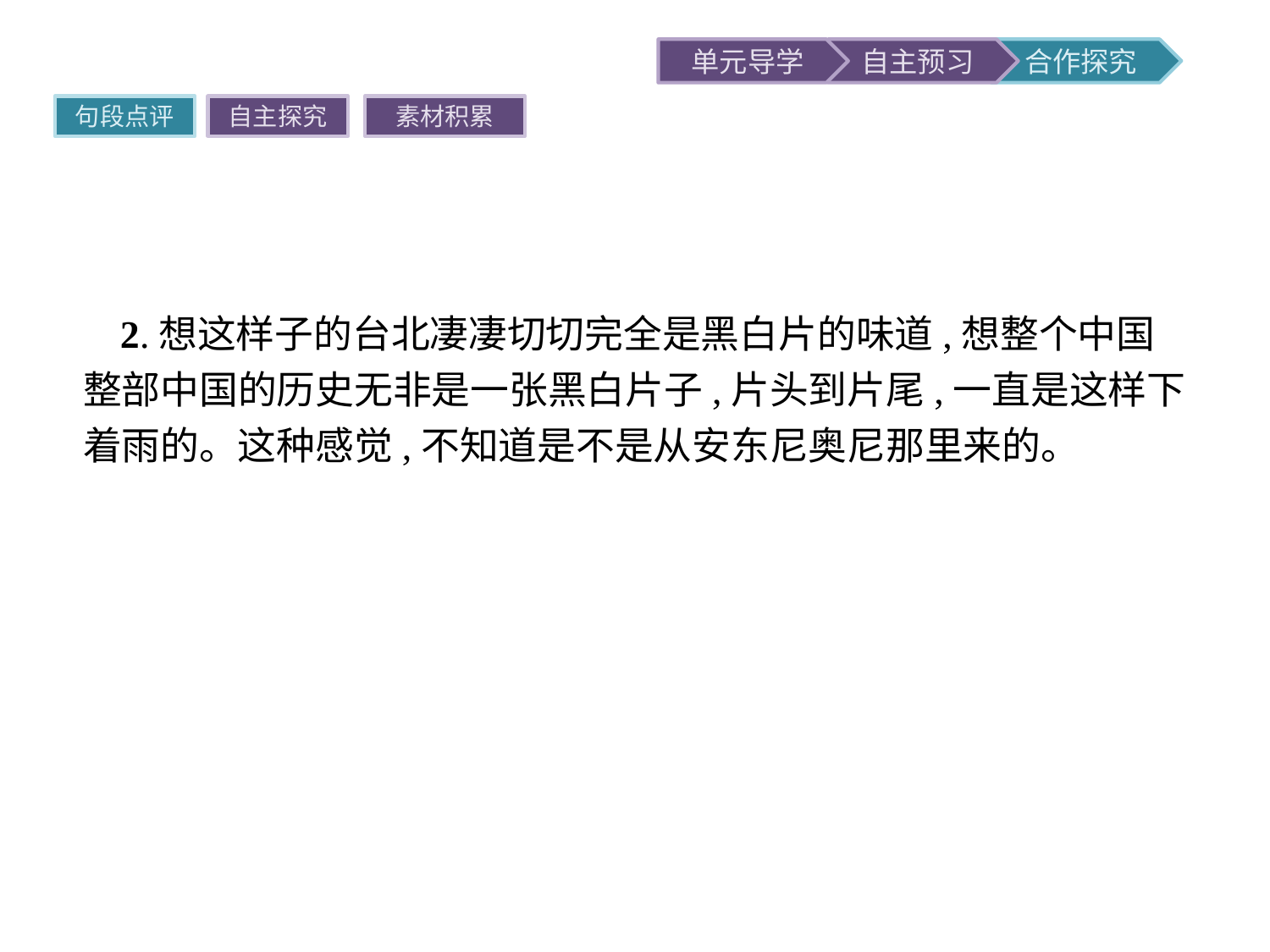

句段点评
自主探究
素材积累
2.想这样子的台北凄凄切切完全是黑白片的味道,想整个中国整部中国的历史无非是一张黑白片子,片头到片尾,一直是这样下着雨的。这种感觉,不知道是不是从安东尼奥尼那里来的。
点评运用了比喻和通感的手法,“黑白片的味道”比喻单调乏味。作者写此文时,正是大陆的“文革”后期(1974年),安东尼奥尼当时拍了一部反映当时中国现实的纪录片,调子很灰暗。可见作者由此表达了对中国历史和现实的担忧。